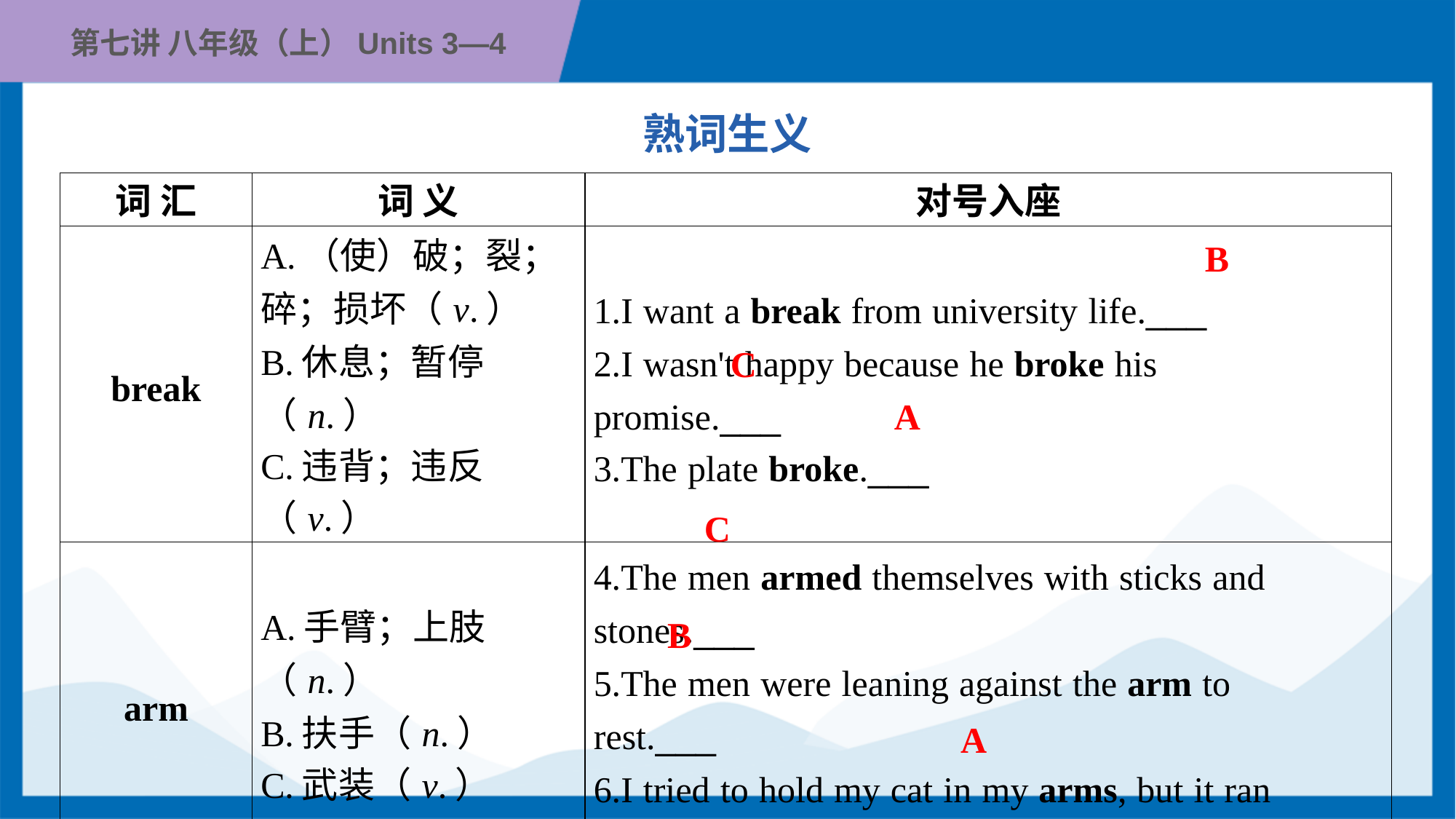

熟词生义
| 词 汇 | 词 义 | 对号入座 |
| --- | --- | --- |
| break | A.（使）破；裂； 碎；损坏（v.） B.休息；暂停（n.） C.违背；违反（v.） | 1.I want a break from university life.\_\_\_ 2.I wasn't happy because he broke his promise.\_\_\_ 3.The plate broke.\_\_\_ |
| arm | A.手臂；上肢 （n.） B.扶手（n.） C.武装（v.） | 4.The men armed themselves with sticks and stones.\_\_\_ 5.The men were leaning against the arm to rest.\_\_\_ 6.I tried to hold my cat in my arms, but it ran away from me in fear.\_\_\_ |
B
C
A
C
B
A